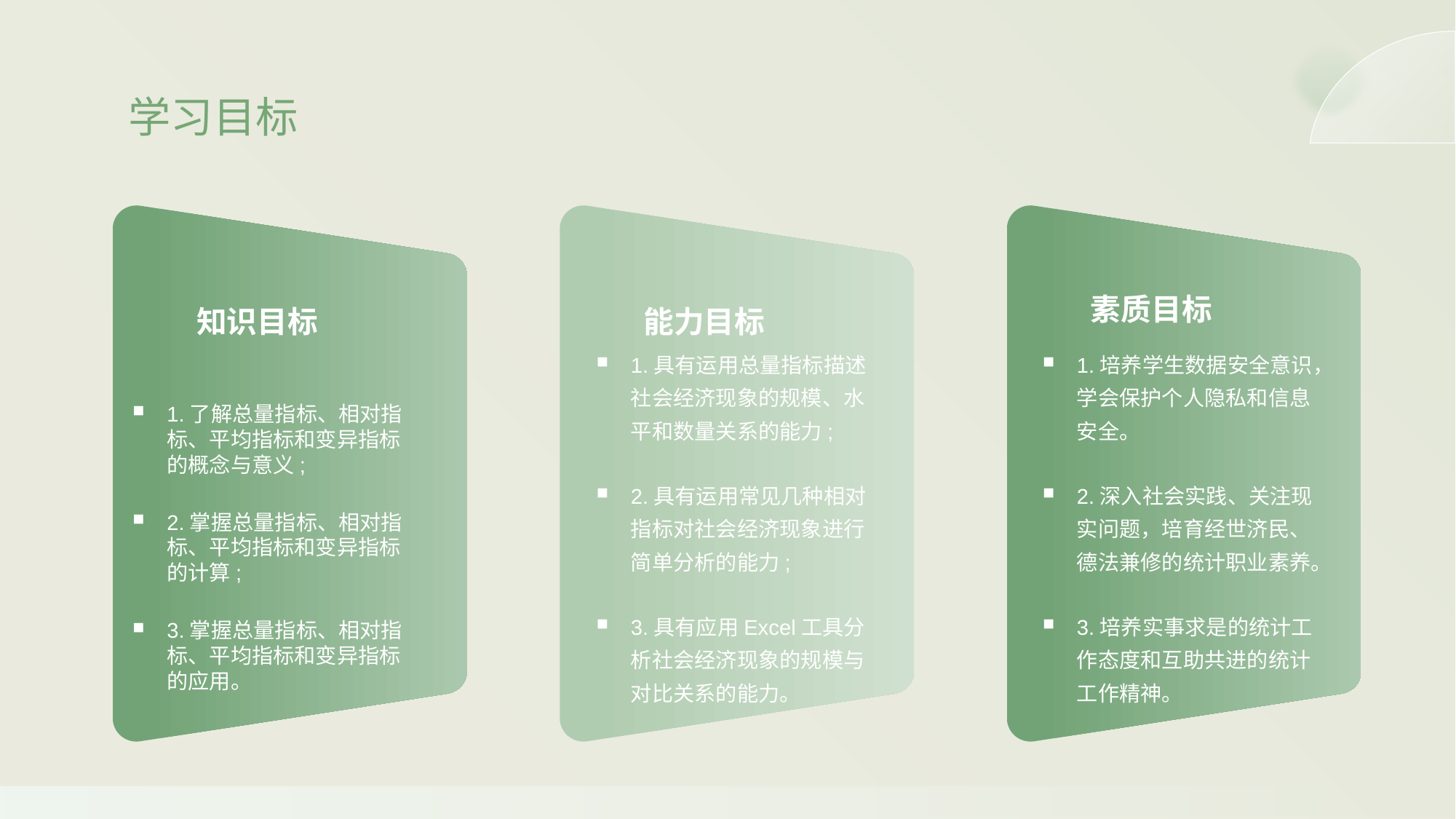

学习目标

素质目标
知识目标
能力目标
1.具有运用总量指标描述社会经济现象的规模、水平和数量关系的能力;
2.具有运用常见几种相对指标对社会经济现象进行简单分析的能力;
3.具有应用Excel工具分析社会经济现象的规模与对比关系的能力。
1.培养学生数据安全意识，学会保护个人隐私和信息安全。
2.深入社会实践、关注现实问题，培育经世济民、德法兼修的统计职业素养。
3.培养实事求是的统计工作态度和互助共进的统计工作精神。
1.了解总量指标、相对指标、平均指标和变异指标的概念与意义;
2.掌握总量指标、相对指标、平均指标和变异指标的计算;
3.掌握总量指标、相对指标、平均指标和变异指标的应用。